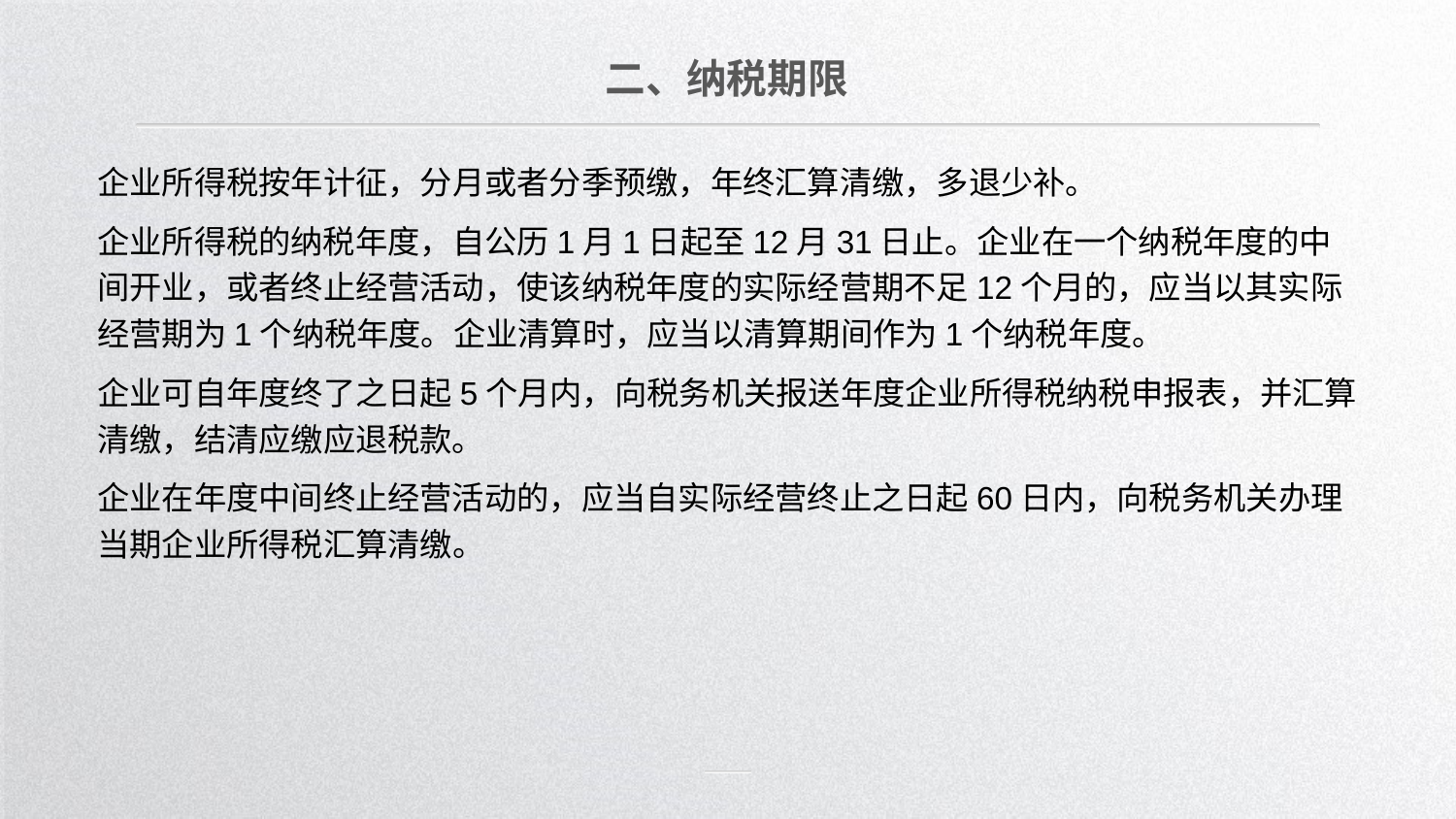

二、纳税期限
企业所得税按年计征，分月或者分季预缴，年终汇算清缴，多退少补。
企业所得税的纳税年度，自公历1月1日起至12月31日止。企业在一个纳税年度的中间开业，或者终止经营活动，使该纳税年度的实际经营期不足12个月的，应当以其实际经营期为1个纳税年度。企业清算时，应当以清算期间作为1个纳税年度。
企业可自年度终了之日起5个月内，向税务机关报送年度企业所得税纳税申报表，并汇算清缴，结清应缴应退税款。
企业在年度中间终止经营活动的，应当自实际经营终止之日起60日内，向税务机关办理当期企业所得税汇算清缴。